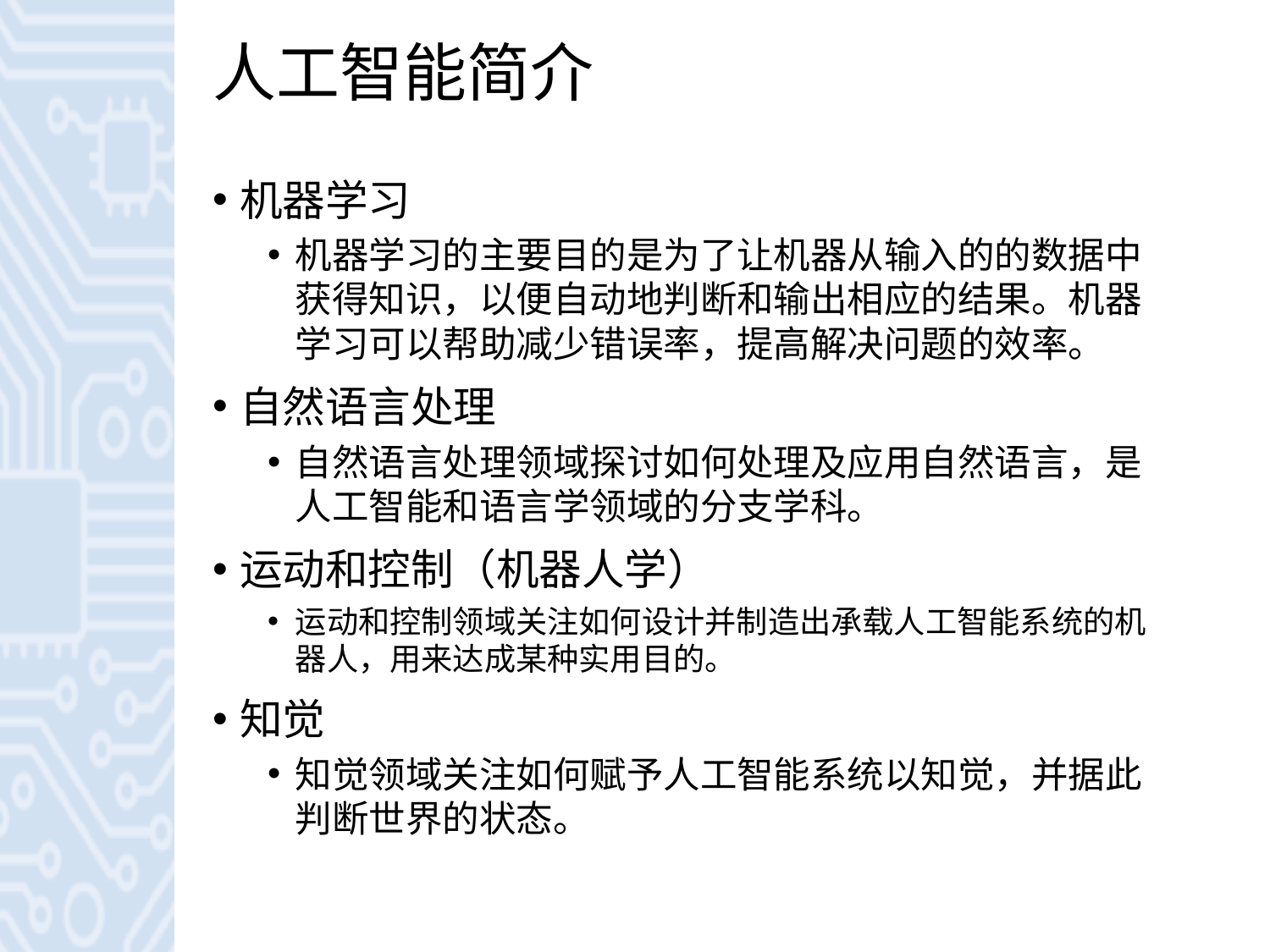

# 人工智能简介
机器学习
机器学习的主要目的是为了让机器从输入的的数据中获得知识，以便自动地判断和输出相应的结果。机器学习可以帮助减少错误率，提高解决问题的效率。
自然语言处理
自然语言处理领域探讨如何处理及应用自然语言，是人工智能和语言学领域的分支学科。
运动和控制（机器人学）
运动和控制领域关注如何设计并制造出承载人工智能系统的机器人，用来达成某种实用目的。
知觉
知觉领域关注如何赋予人工智能系统以知觉，并据此判断世界的状态。